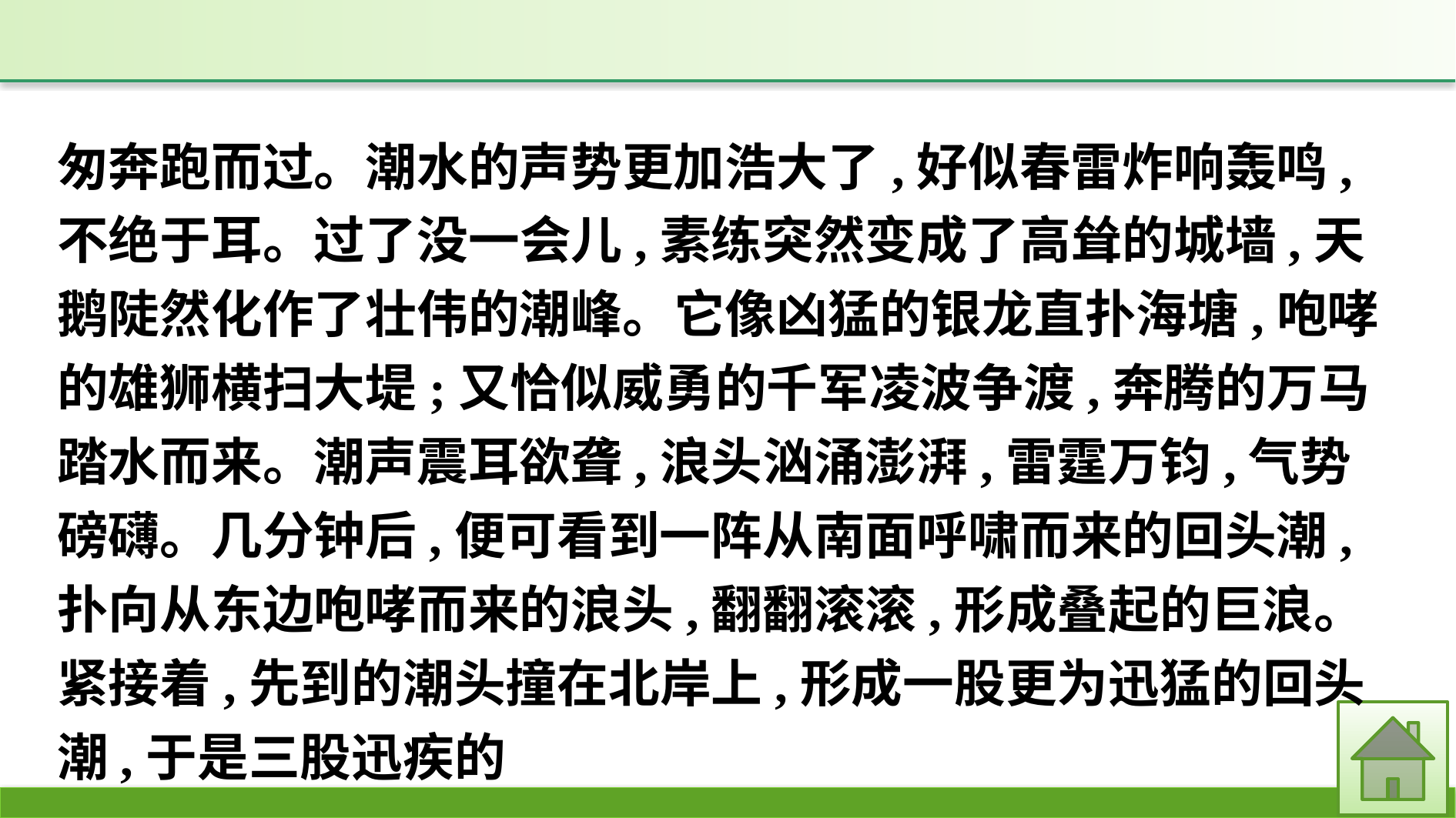

匆奔跑而过。潮水的声势更加浩大了,好似春雷炸响轰鸣,不绝于耳。过了没一会儿,素练突然变成了高耸的城墙,天鹅陡然化作了壮伟的潮峰。它像凶猛的银龙直扑海塘,咆哮的雄狮横扫大堤;又恰似威勇的千军凌波争渡,奔腾的万马踏水而来。潮声震耳欲聋,浪头汹涌澎湃,雷霆万钧,气势磅礴。几分钟后,便可看到一阵从南面呼啸而来的回头潮,扑向从东边咆哮而来的浪头,翻翻滚滚,形成叠起的巨浪。紧接着,先到的潮头撞在北岸上,形成一股更为迅猛的回头潮,于是三股迅疾的